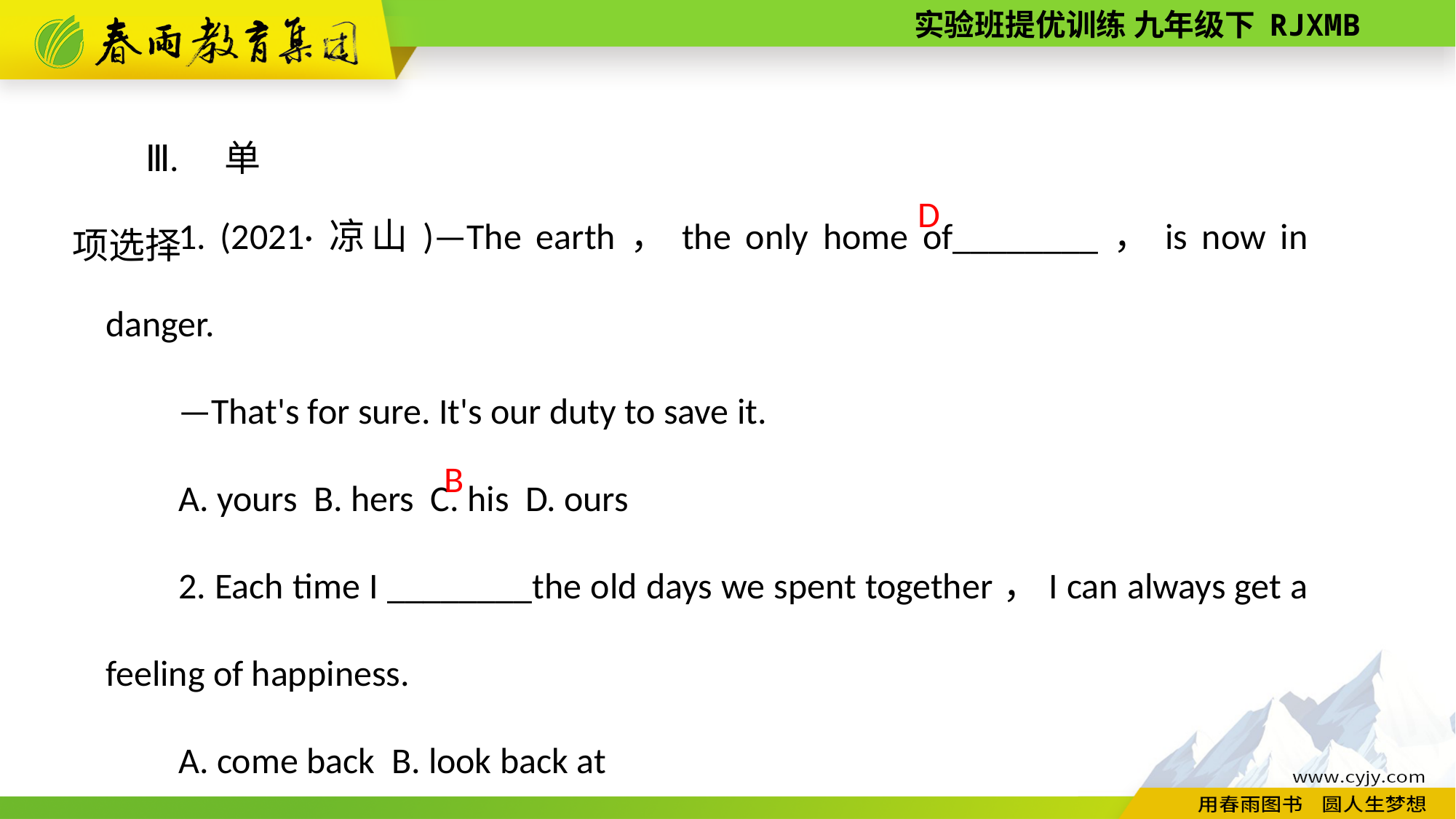

Ⅲ. 单项选择
1. (2021·凉山)—The earth，the only home of________，is now in danger.
—That's for sure. It's our duty to save it.
A. yours  B. hers  C. his  D. ours
2. Each time I ________the old days we spent together，I can always get a feeling of happiness.
A. come back  B. look back at
C. call back  D. bring back
D
B